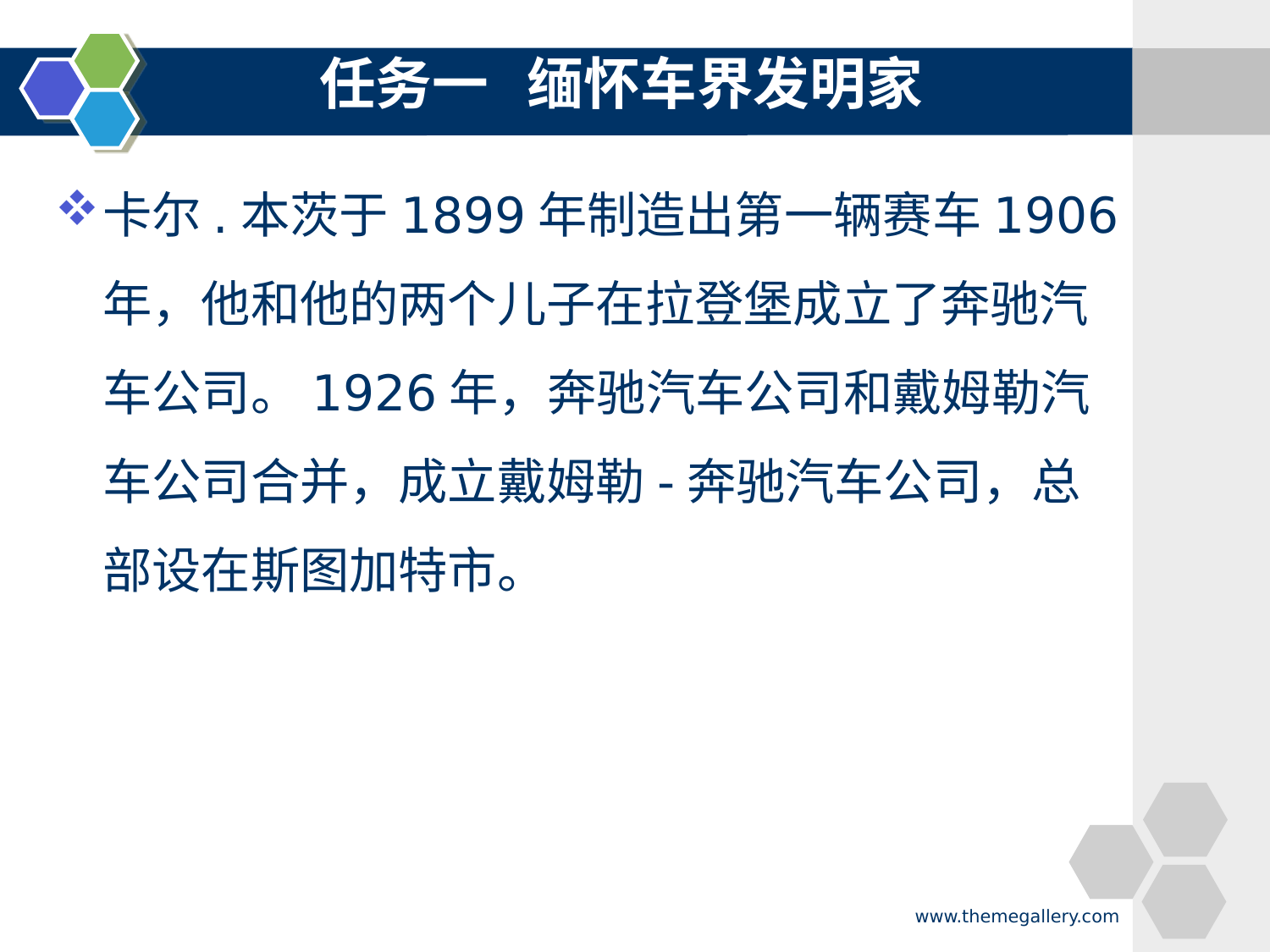

任务一   缅怀车界发明家
#
卡尔.本茨于1899年制造出第一辆赛车1906年，他和他的两个儿子在拉登堡成立了奔驰汽车公司。1926年，奔驰汽车公司和戴姆勒汽车公司合并，成立戴姆勒-奔驰汽车公司，总部设在斯图加特市。
www.themegallery.com